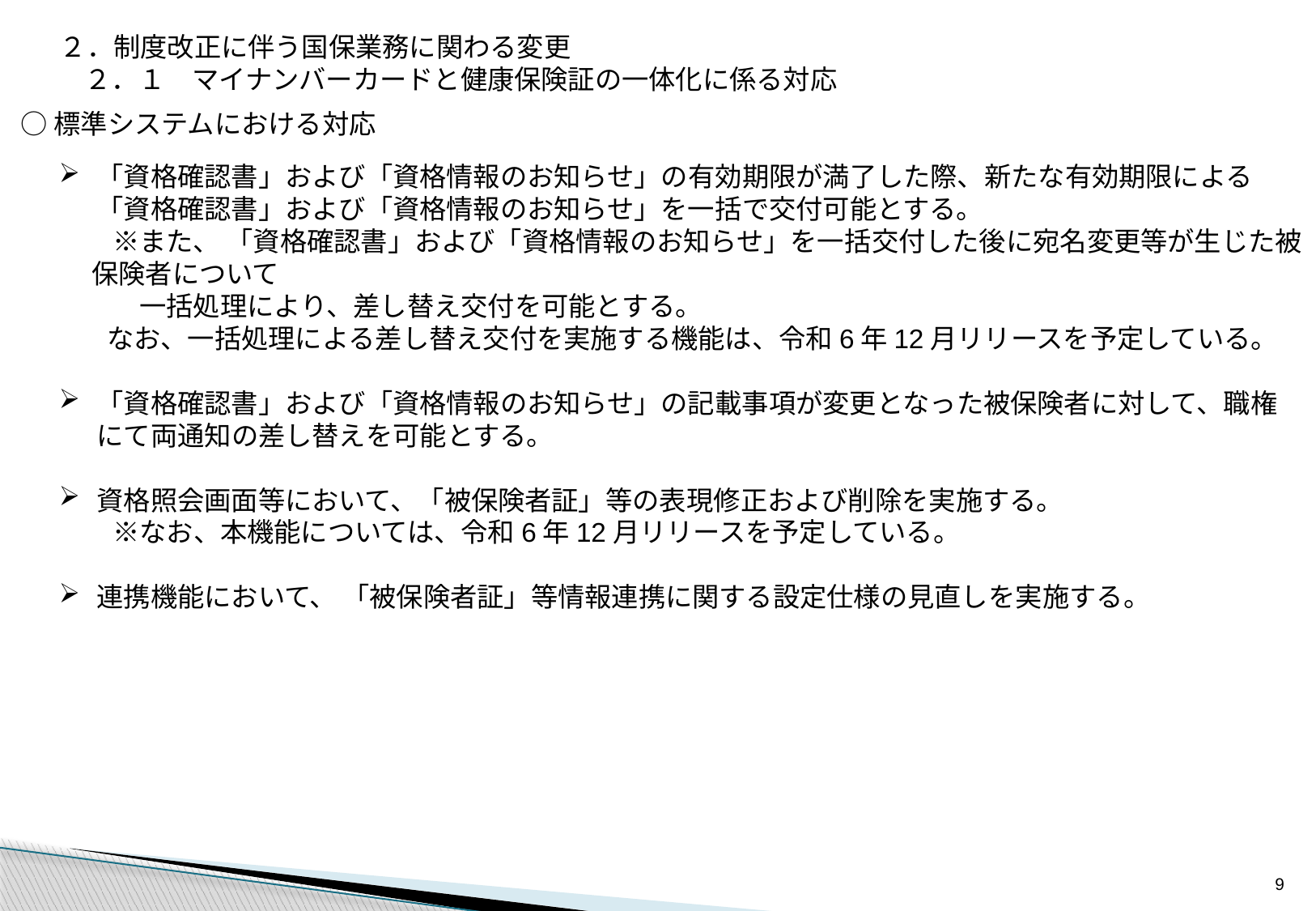

２．制度改正に伴う国保業務に関わる変更
２．１　マイナンバーカードと健康保険証の一体化に係る対応
○標準システムにおける対応

「資格確認書」および「資格情報のお知らせ」の有効期限が満了した際、新たな有効期限による「資格確認書」および「資格情報のお知らせ」を一括で交付可能とする。
　　※また、 「資格確認書」および「資格情報のお知らせ」を一括交付した後に宛名変更等が生じた被保険者について
　　　一括処理により、差し替え交付を可能とする。
　　　なお、一括処理による差し替え交付を実施する機能は、令和6年12月リリースを予定している。

「資格確認書」および「資格情報のお知らせ」の記載事項が変更となった被保険者に対して、職権にて両通知の差し替えを可能とする。

資格照会画面等において、「被保険者証」等の表現修正および削除を実施する。
　　※なお、本機能については、令和6年12月リリースを予定している。

連携機能において、 「被保険者証」等情報連携に関する設定仕様の見直しを実施する。
9